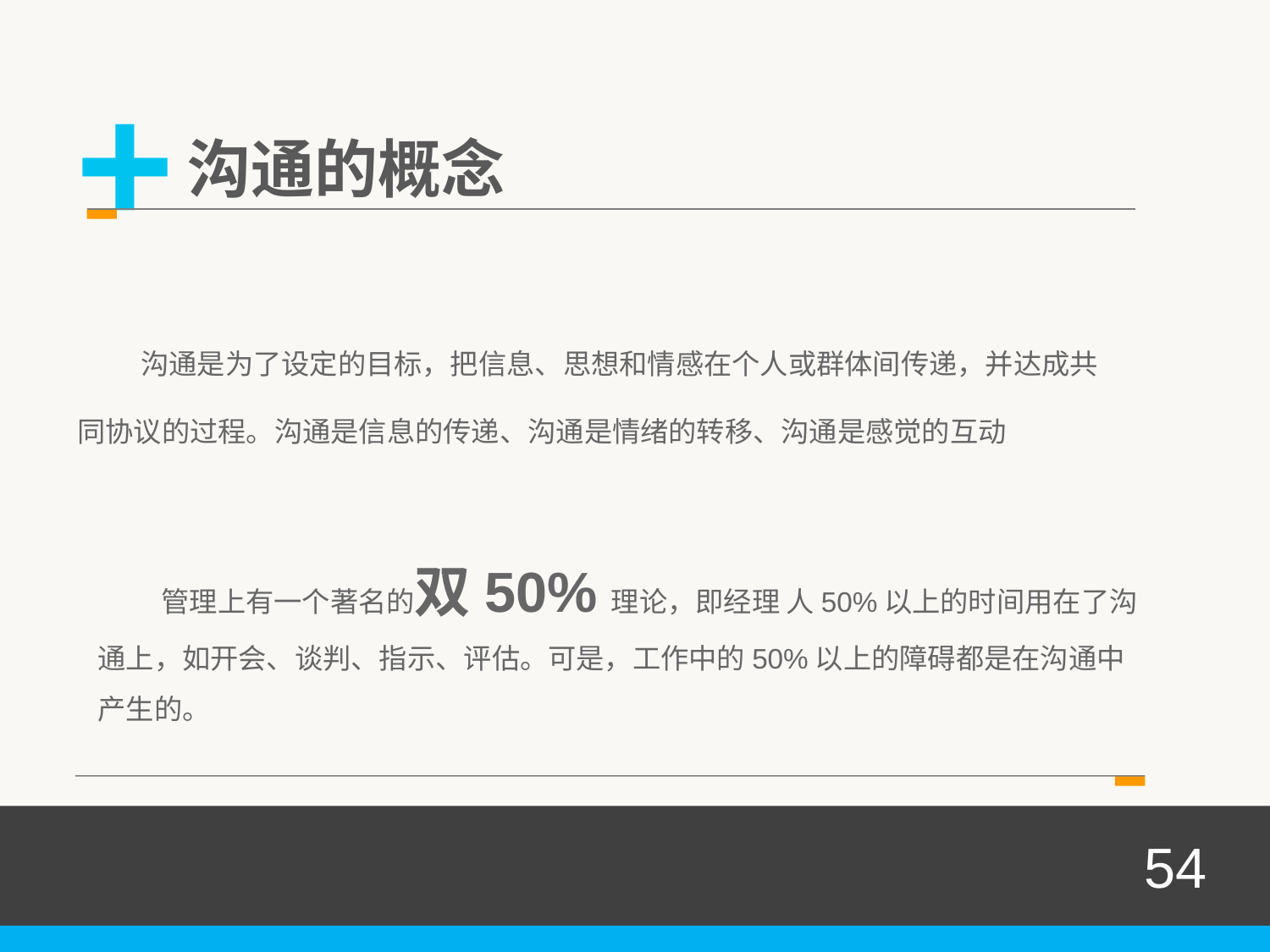

+
沟通的概念

沟通是为了设定的目标，把信息、思想和情感在个人或群体间传递，并达成共同协议的过程。沟通是信息的传递、沟通是情绪的转移、沟通是感觉的互动
管理上有一个著名的双50%理论，即经理 人50%以上的时间用在了沟通上，如开会、谈判、指示、评估。可是，工作中的50%以上的障碍都是在沟通中产生的。

54